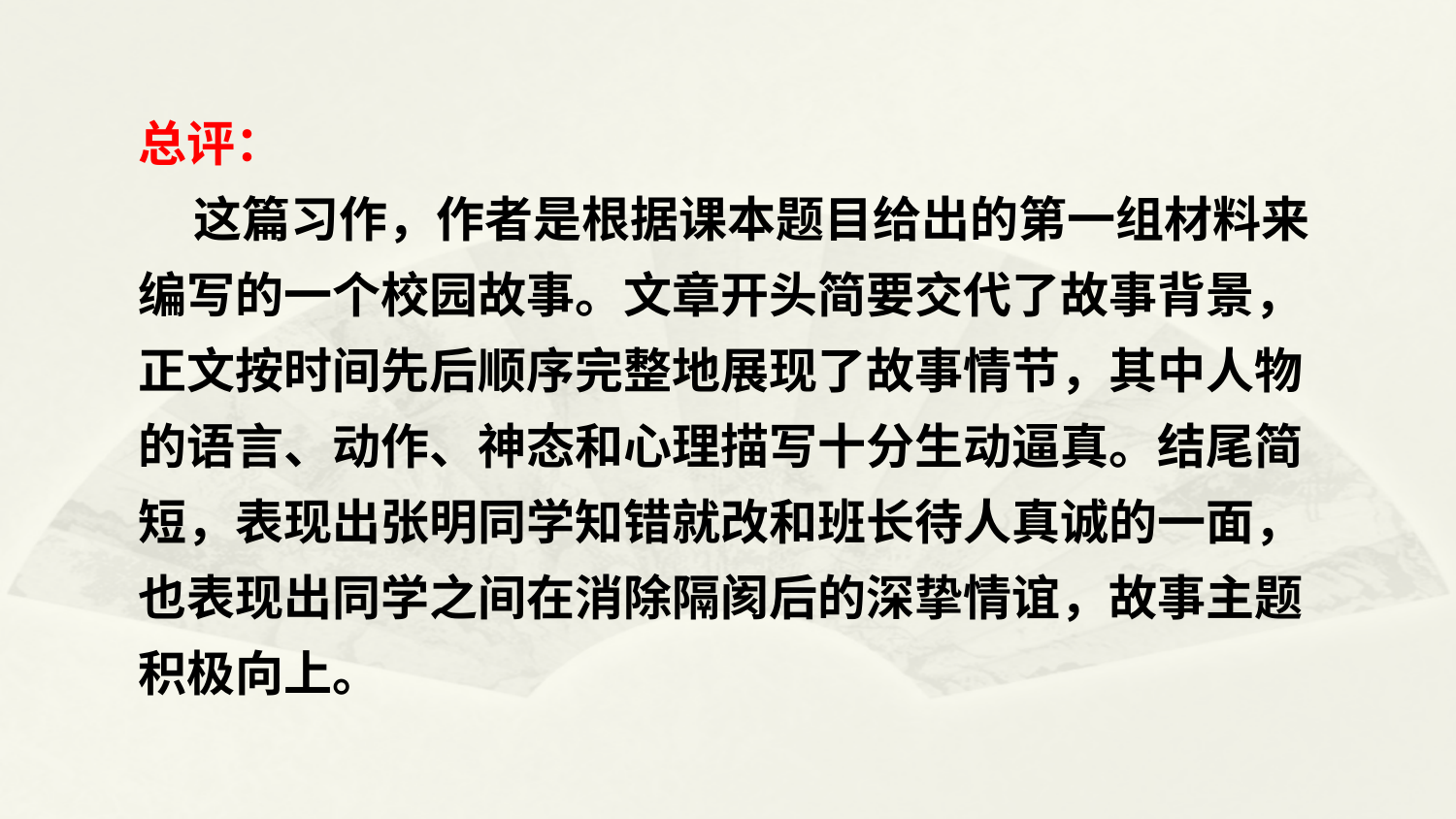

总评：
    这篇习作，作者是根据课本题目给出的第一组材料来编写的一个校园故事。文章开头简要交代了故事背景，正文按时间先后顺序完整地展现了故事情节，其中人物的语言、动作、神态和心理描写十分生动逼真。结尾简短，表现出张明同学知错就改和班长待人真诚的一面，也表现出同学之间在消除隔阂后的深挚情谊，故事主题积极向上。